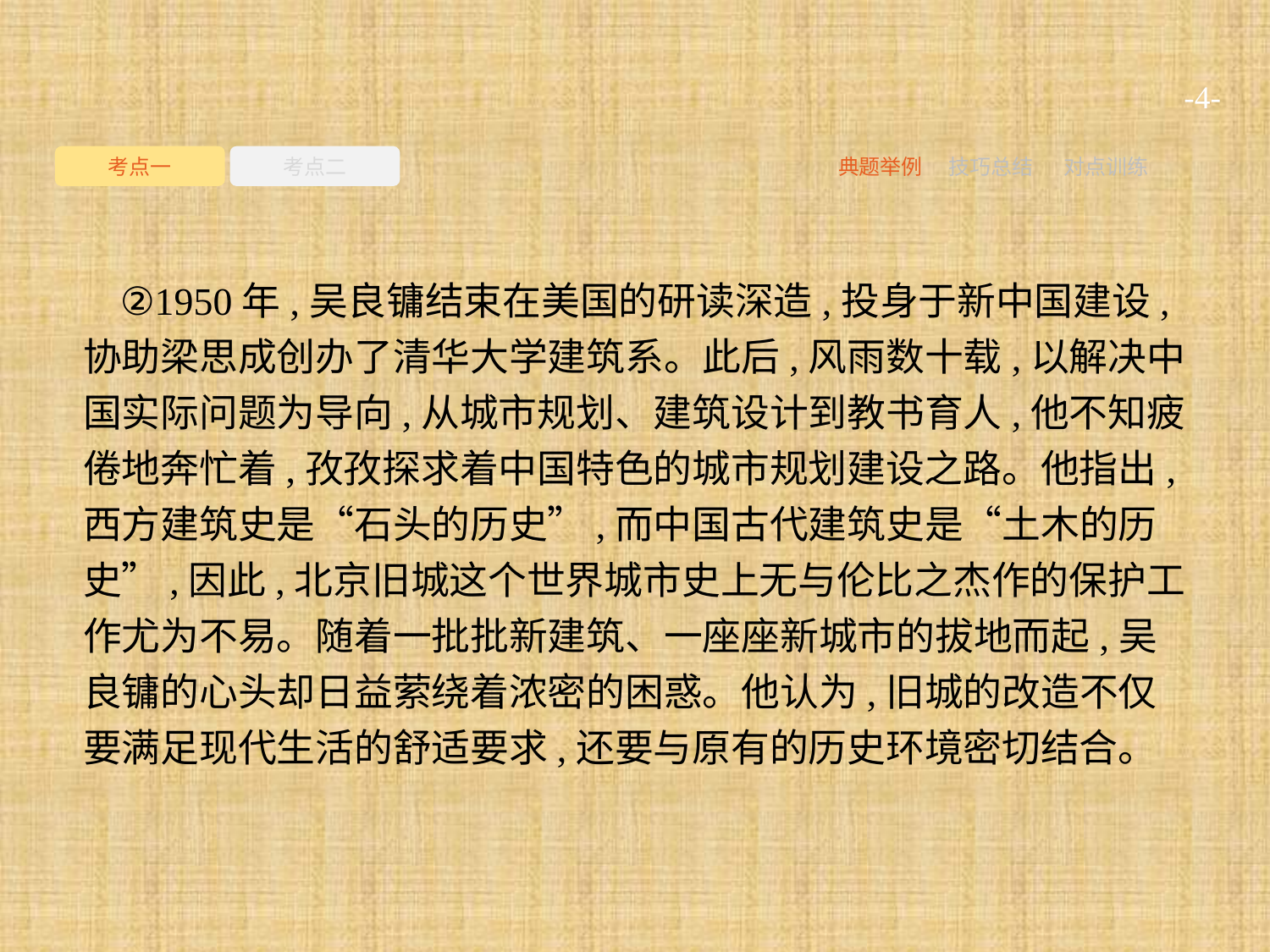

-4-
考点一
考点二
典题举例
技巧总结
对点训练
②1950年,吴良镛结束在美国的研读深造,投身于新中国建设,协助梁思成创办了清华大学建筑系。此后,风雨数十载,以解决中国实际问题为导向,从城市规划、建筑设计到教书育人,他不知疲倦地奔忙着,孜孜探求着中国特色的城市规划建设之路。他指出,西方建筑史是“石头的历史”,而中国古代建筑史是“土木的历史”,因此,北京旧城这个世界城市史上无与伦比之杰作的保护工作尤为不易。随着一批批新建筑、一座座新城市的拔地而起,吴良镛的心头却日益萦绕着浓密的困惑。他认为,旧城的改造不仅要满足现代生活的舒适要求,还要与原有的历史环境密切结合。